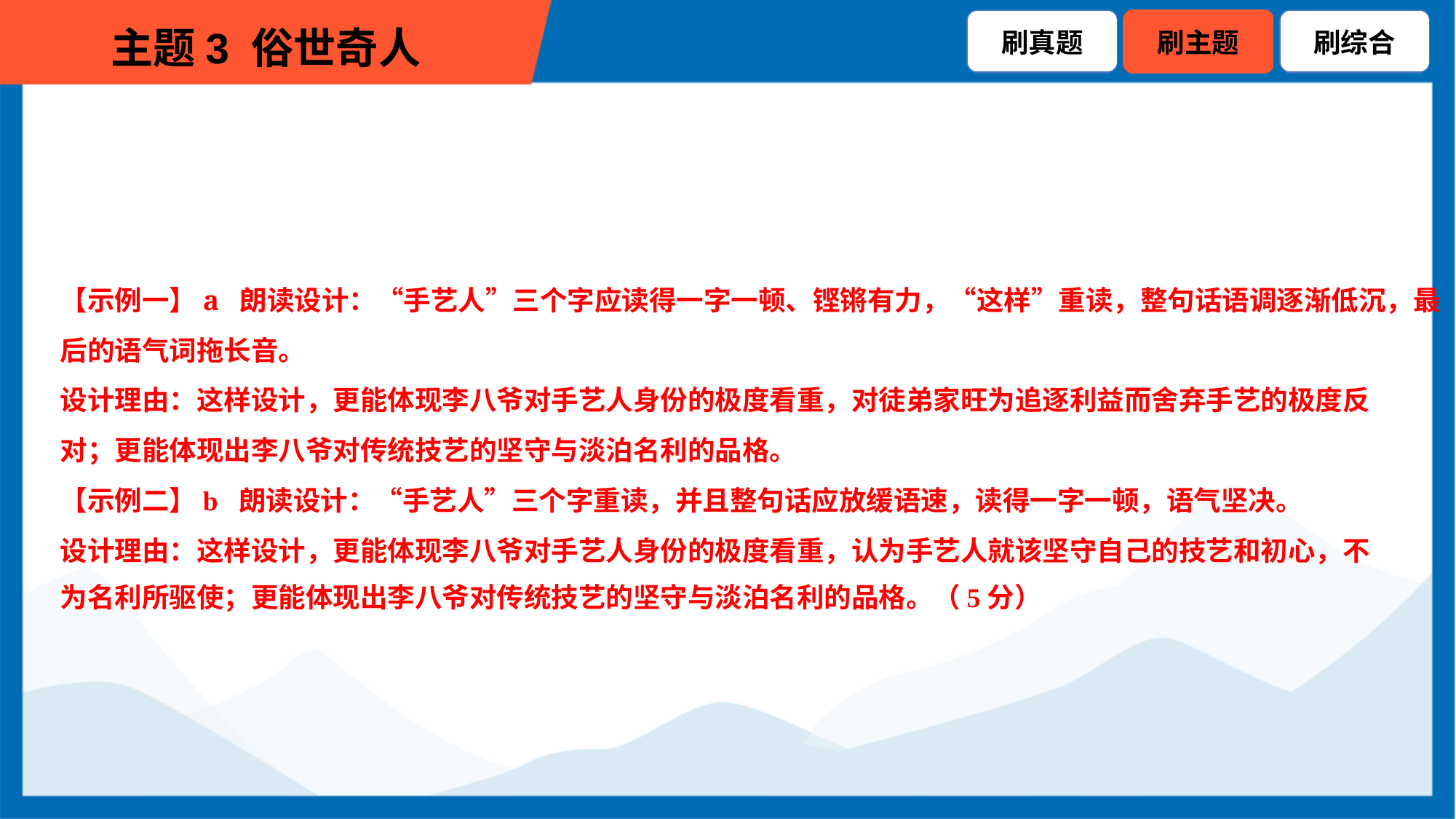

【示例一】a  朗读设计：“手艺人”三个字应读得一字一顿、铿锵有力，“这样”重读，整句话语调逐渐低沉，最
后的语气词拖长音。
设计理由：这样设计，更能体现李八爷对手艺人身份的极度看重，对徒弟家旺为追逐利益而舍弃手艺的极度反
对；更能体现出李八爷对传统技艺的坚守与淡泊名利的品格。
【示例二】b  朗读设计：“手艺人”三个字重读，并且整句话应放缓语速，读得一字一顿，语气坚决。
设计理由：这样设计，更能体现李八爷对手艺人身份的极度看重，认为手艺人就该坚守自己的技艺和初心，不
为名利所驱使；更能体现出李八爷对传统技艺的坚守与淡泊名利的品格。（5分）